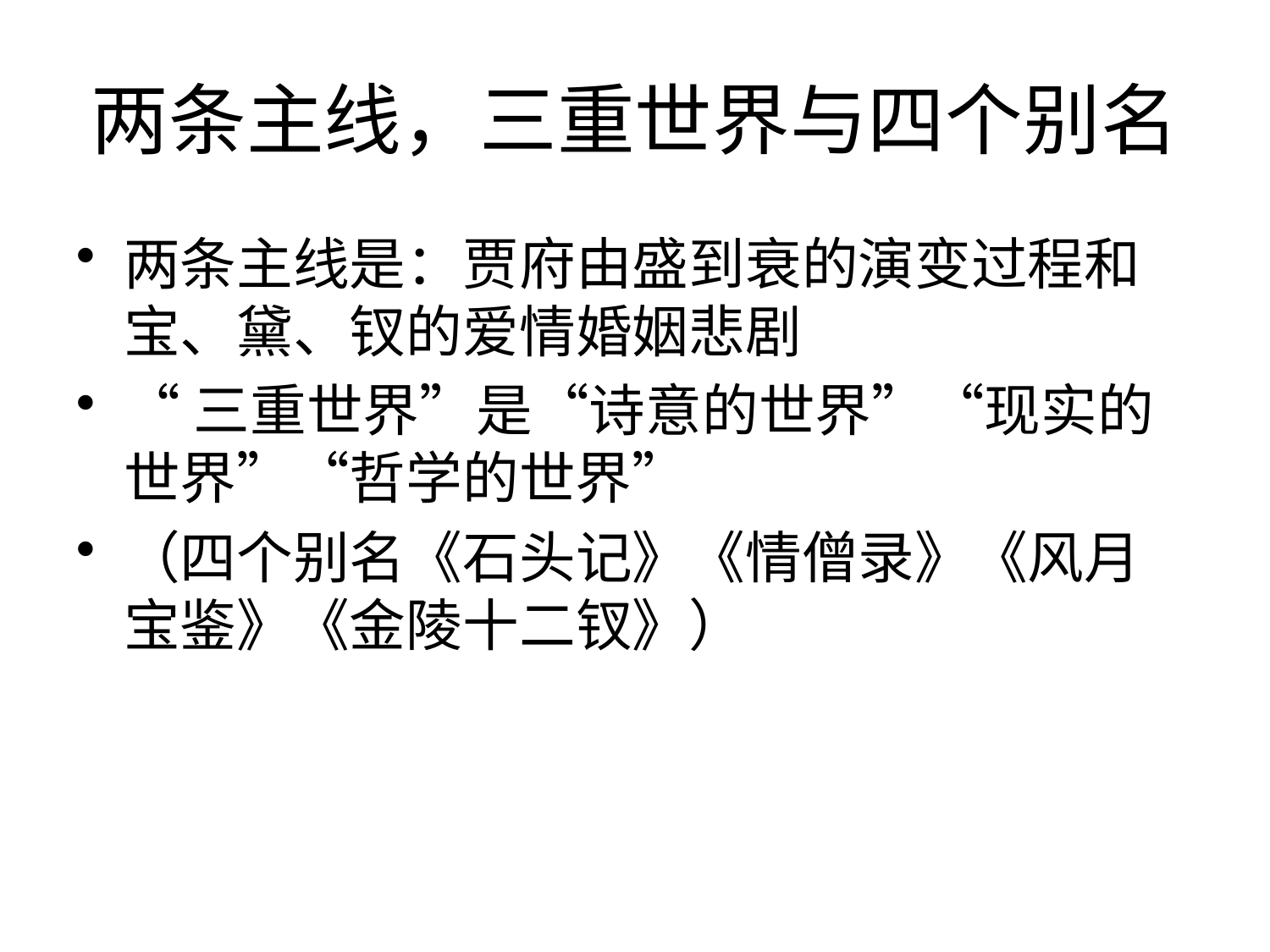

# 两条主线，三重世界与四个别名
两条主线是：贾府由盛到衰的演变过程和宝、黛、钗的爱情婚姻悲剧
“三重世界”是“诗意的世界”“现实的世界”“哲学的世界”
（四个别名《石头记》《情僧录》《风月宝鉴》《金陵十二钗》）